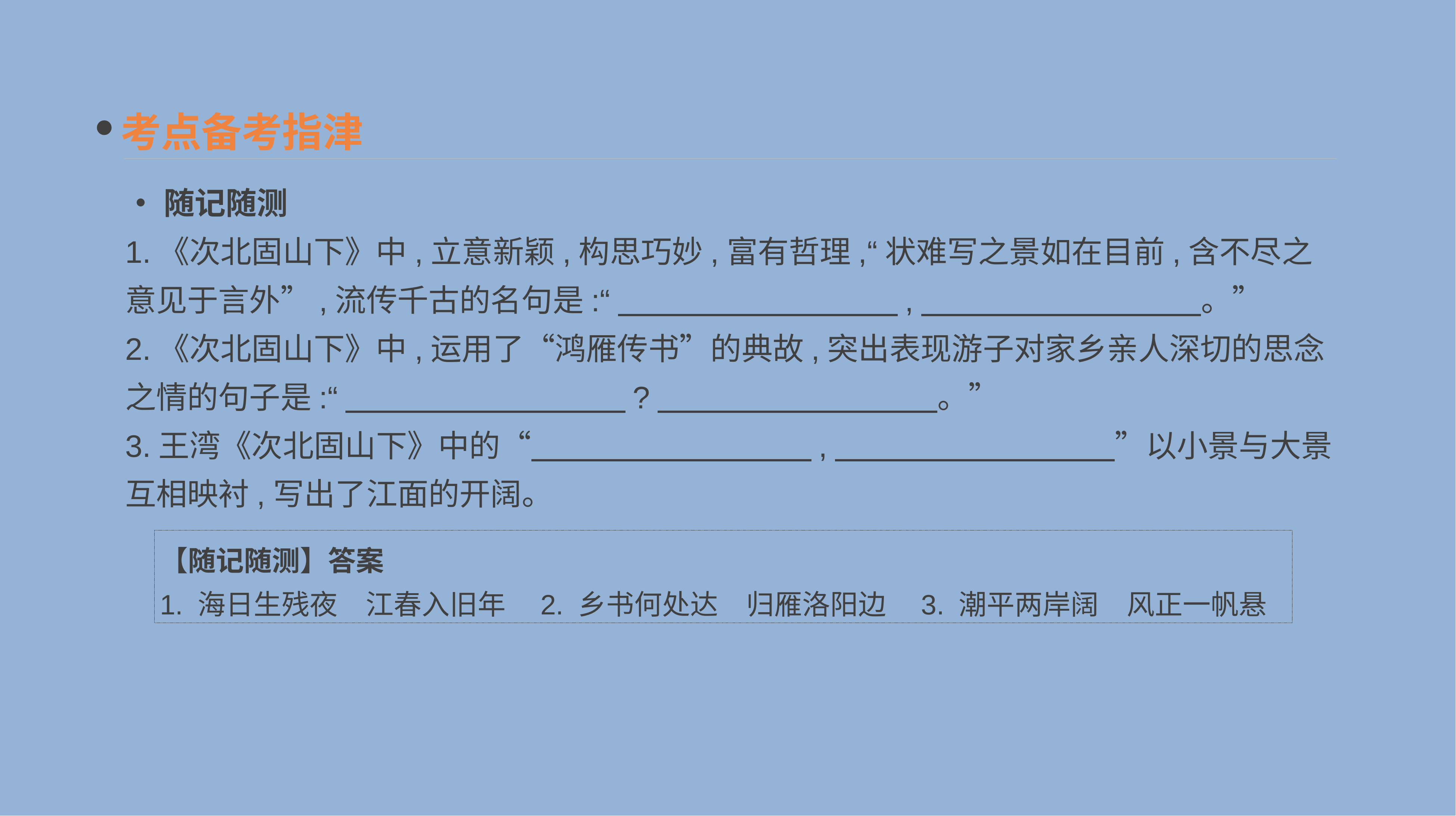

考点备考指津

•随记随测
1.《次北固山下》中,立意新颖,构思巧妙,富有哲理,“状难写之景如在目前,含不尽之意见于言外”,流传千古的名句是:“　　　　　　　　　,　　　　　　　　　。”
2.《次北固山下》中,运用了“鸿雁传书”的典故,突出表现游子对家乡亲人深切的思念之情的句子是:“　　　　　　　　　?　　　　　　　　　。”
3.王湾《次北固山下》中的“　　　　　　　　　,　　　　　　　　　”以小景与大景互相映衬,写出了江面的开阔。
【随记随测】答案
1. 海日生残夜　江春入旧年　2. 乡书何处达　归雁洛阳边　3. 潮平两岸阔　风正一帆悬